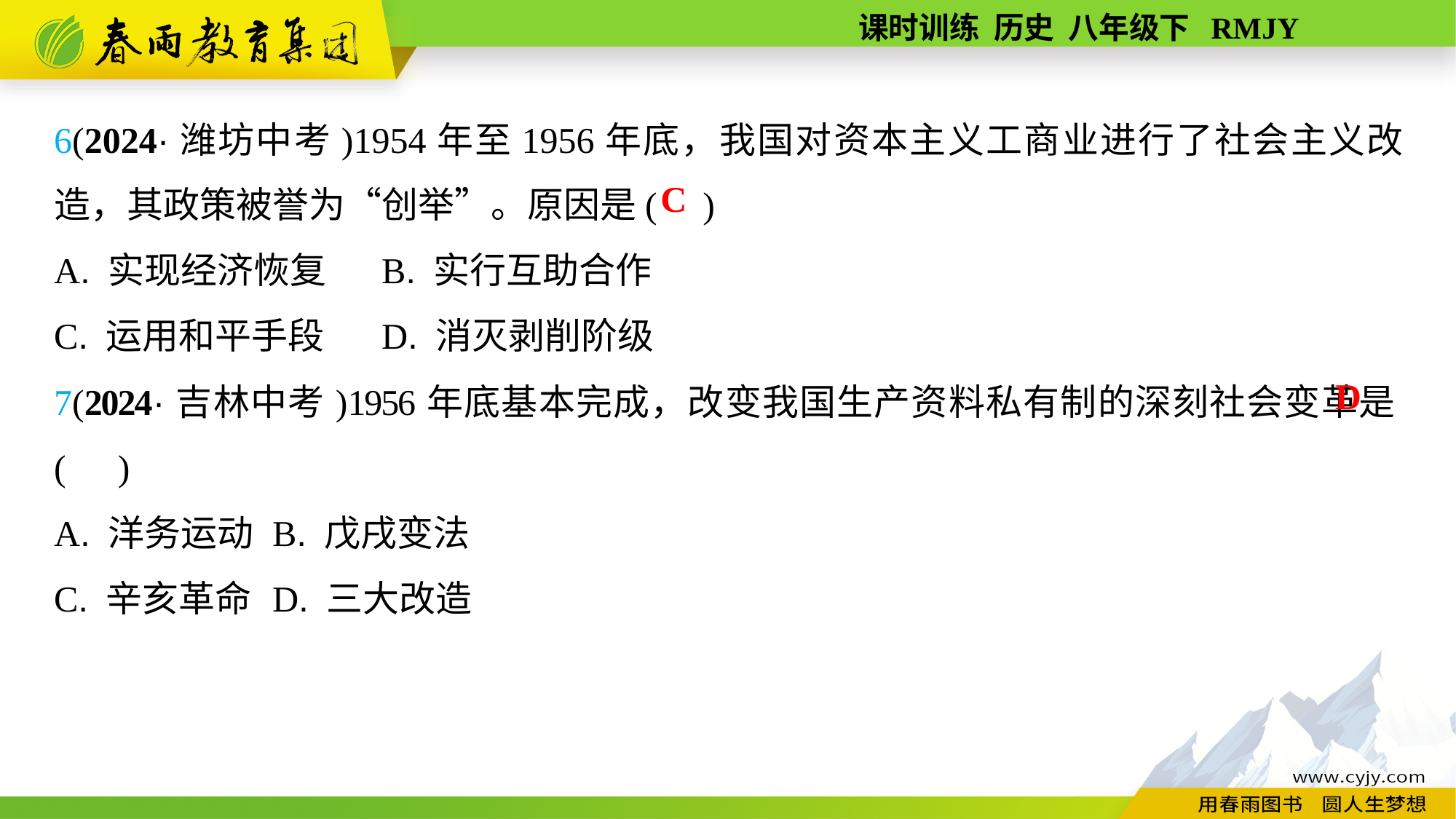

6(2024·潍坊中考)1954年至1956年底，我国对资本主义工商业进行了社会主义改造，其政策被誉为“创举”。原因是(     )
A. 实现经济恢复	B. 实行互助合作
C. 运用和平手段	D. 消灭剥削阶级
7(2024·吉林中考)1956年底基本完成，改变我国生产资料私有制的深刻社会变革是(       )
A. 洋务运动	B. 戊戌变法
C. 辛亥革命	D. 三大改造
C
D